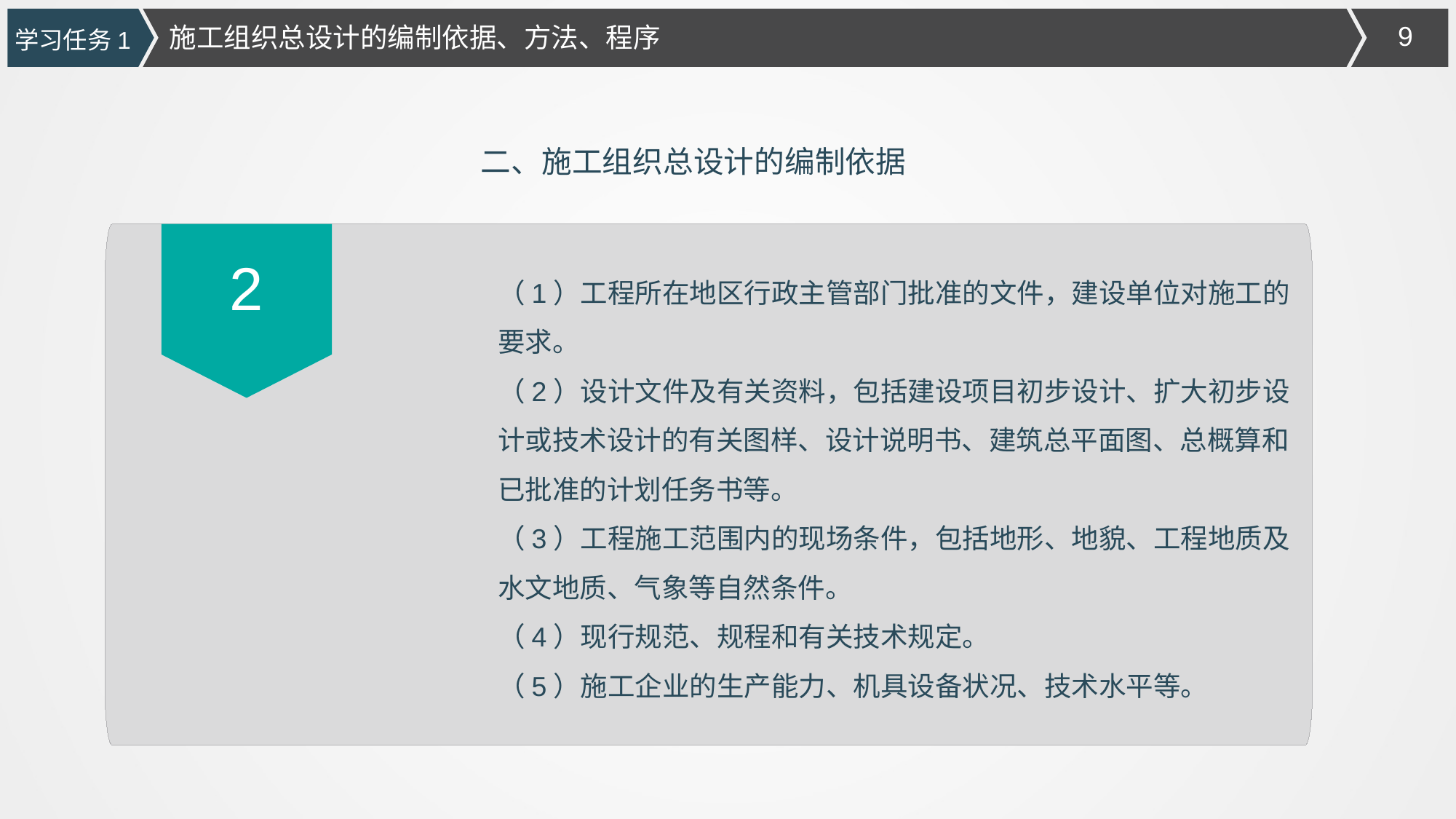

施工组织总设计的编制依据、方法、程序
学习任务1
二、施工组织总设计的编制依据

2
（1）工程所在地区行政主管部门批准的文件，建设单位对施工的要求。
（2）设计文件及有关资料，包括建设项目初步设计、扩大初步设计或技术设计的有关图样、设计说明书、建筑总平面图、总概算和已批准的计划任务书等。
（3）工程施工范围内的现场条件，包括地形、地貌、工程地质及水文地质、气象等自然条件。
（4）现行规范、规程和有关技术规定。
（5）施工企业的生产能力、机具设备状况、技术水平等。